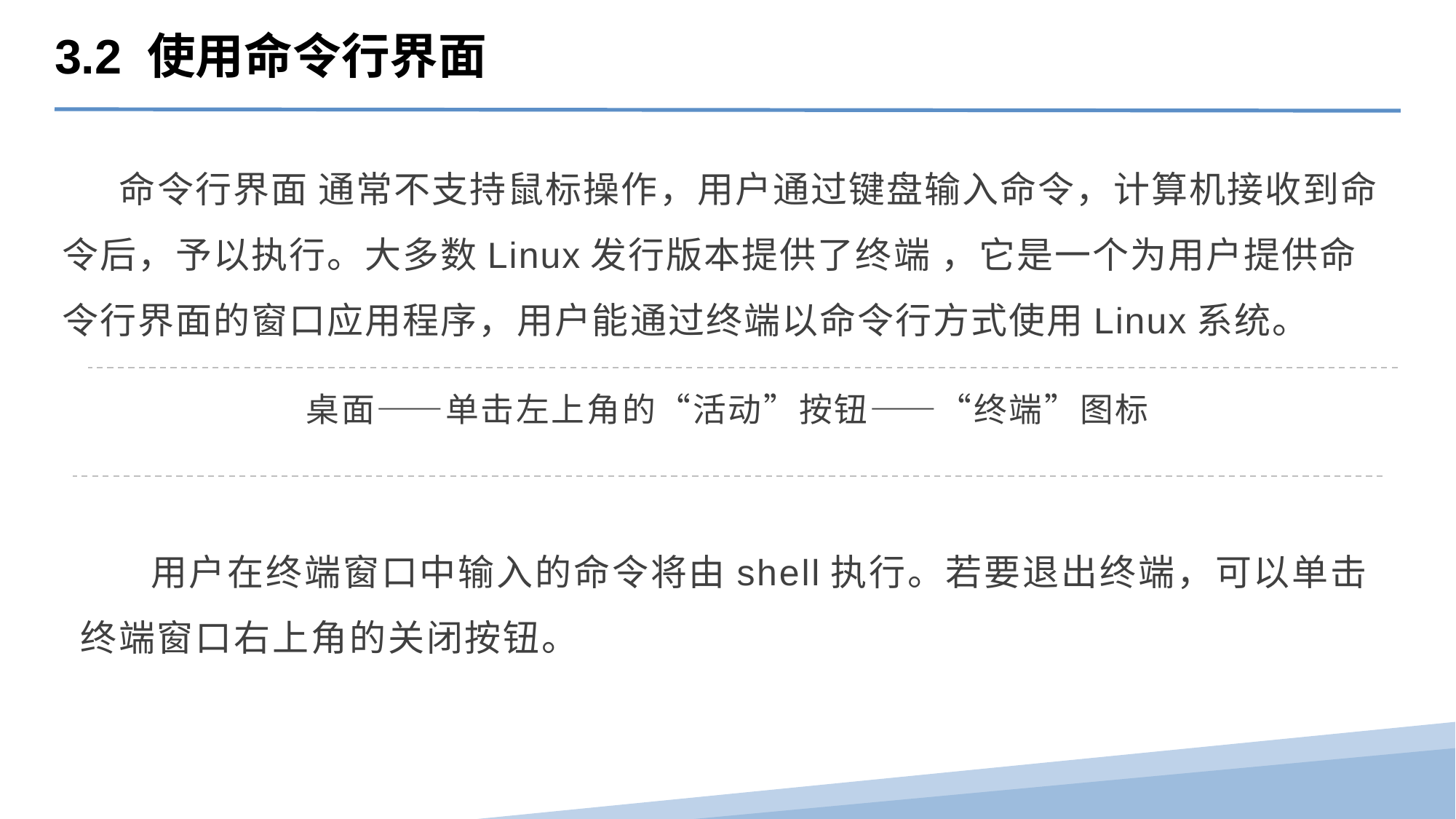

3.2 使用命令行界面
     命令行界面 通常不支持鼠标操作，用户通过键盘输入命令，计算机接收到命令后，予以执行。大多数Linux发行版本提供了终端 ，它是一个为用户提供命令行界面的窗口应用程序，用户能通过终端以命令行方式使用Linux系‍统。
桌面——单击左上角的“活动”按钮——“终端”图标
      用户在终端窗口中输入的命令将由shell执‍行。若要退出终端，可以单击终端窗口右上角的关闭按钮。